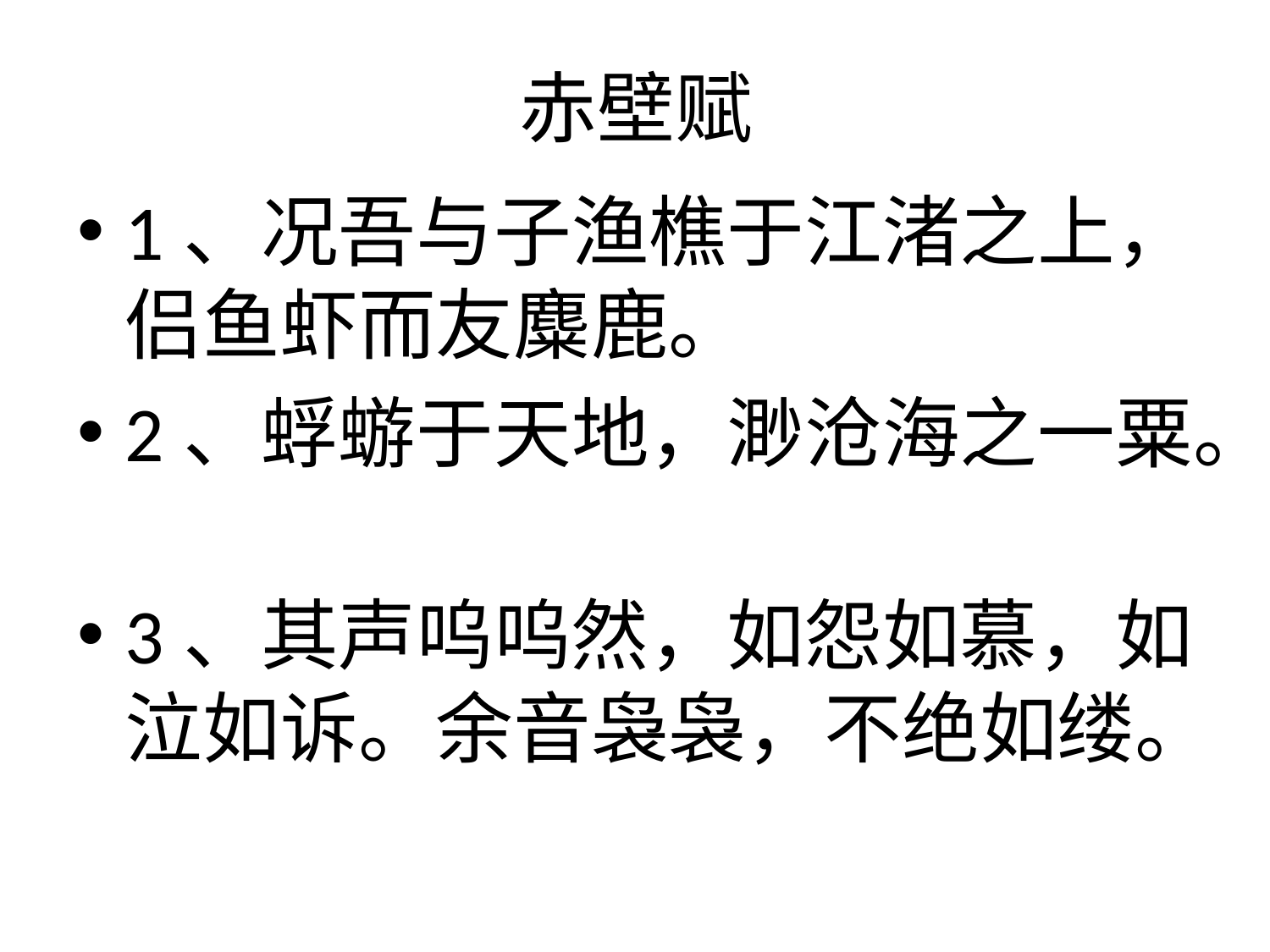

# 赤壁赋
1、况吾与子渔樵于江渚之上，侣鱼虾而友麋鹿。
2、蜉蝣于天地，渺沧海之一粟。
3、其声呜呜然，如怨如慕，如泣如诉。余音袅袅，不绝如缕。